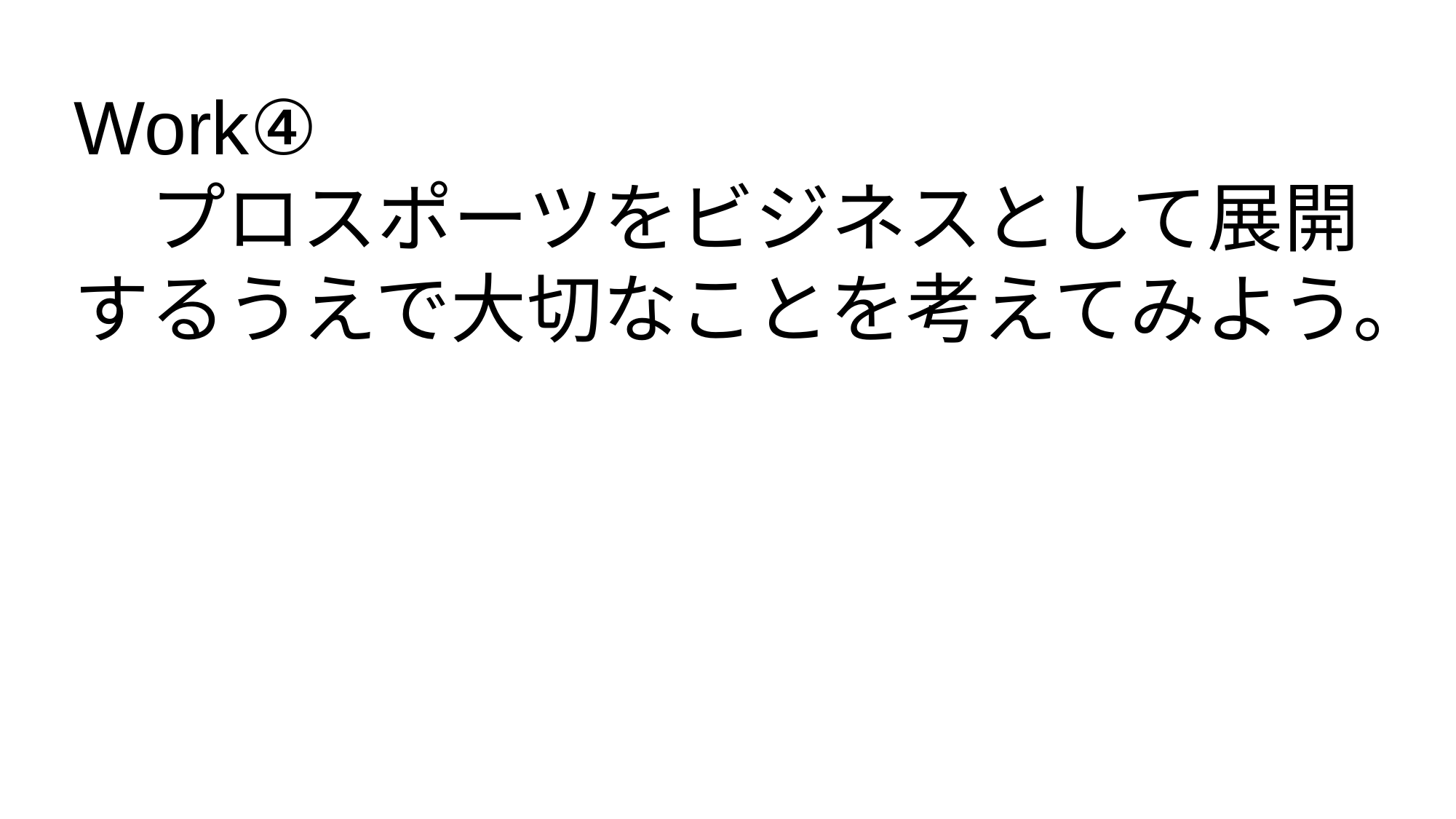

Work④
　プロスポーツをビジネスとして展開するうえで大切なことを考えてみよう。